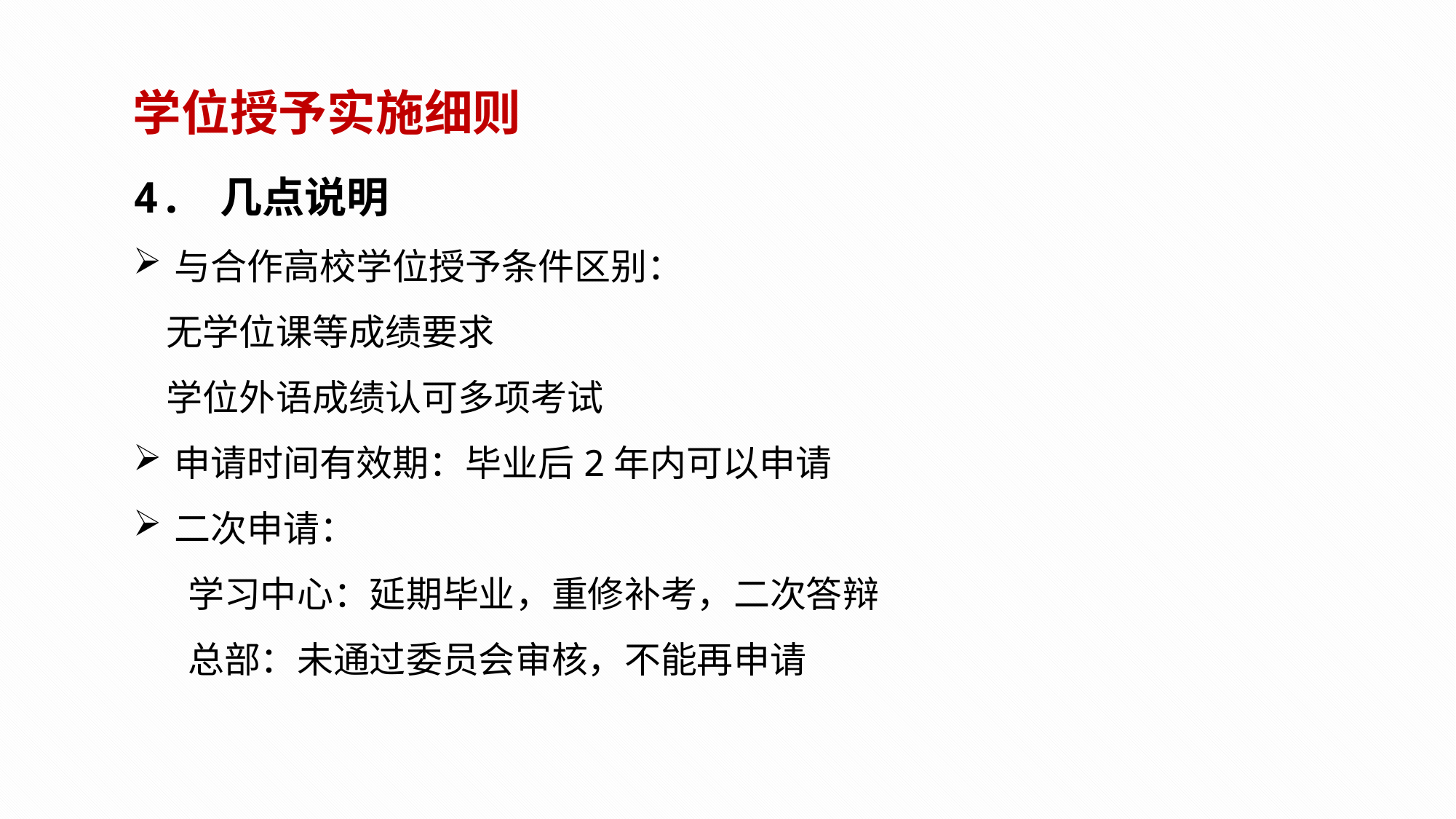

学位授予实施细则
4. 几点说明
与合作高校学位授予条件区别：
   无学位课等成绩要求
   学位外语成绩认可多项考试
申请时间有效期：毕业后2年内可以申请
二次申请：
学习中心：延期毕业，重修补考，二次答辩
总部：未通过委员会审核，不能再申请